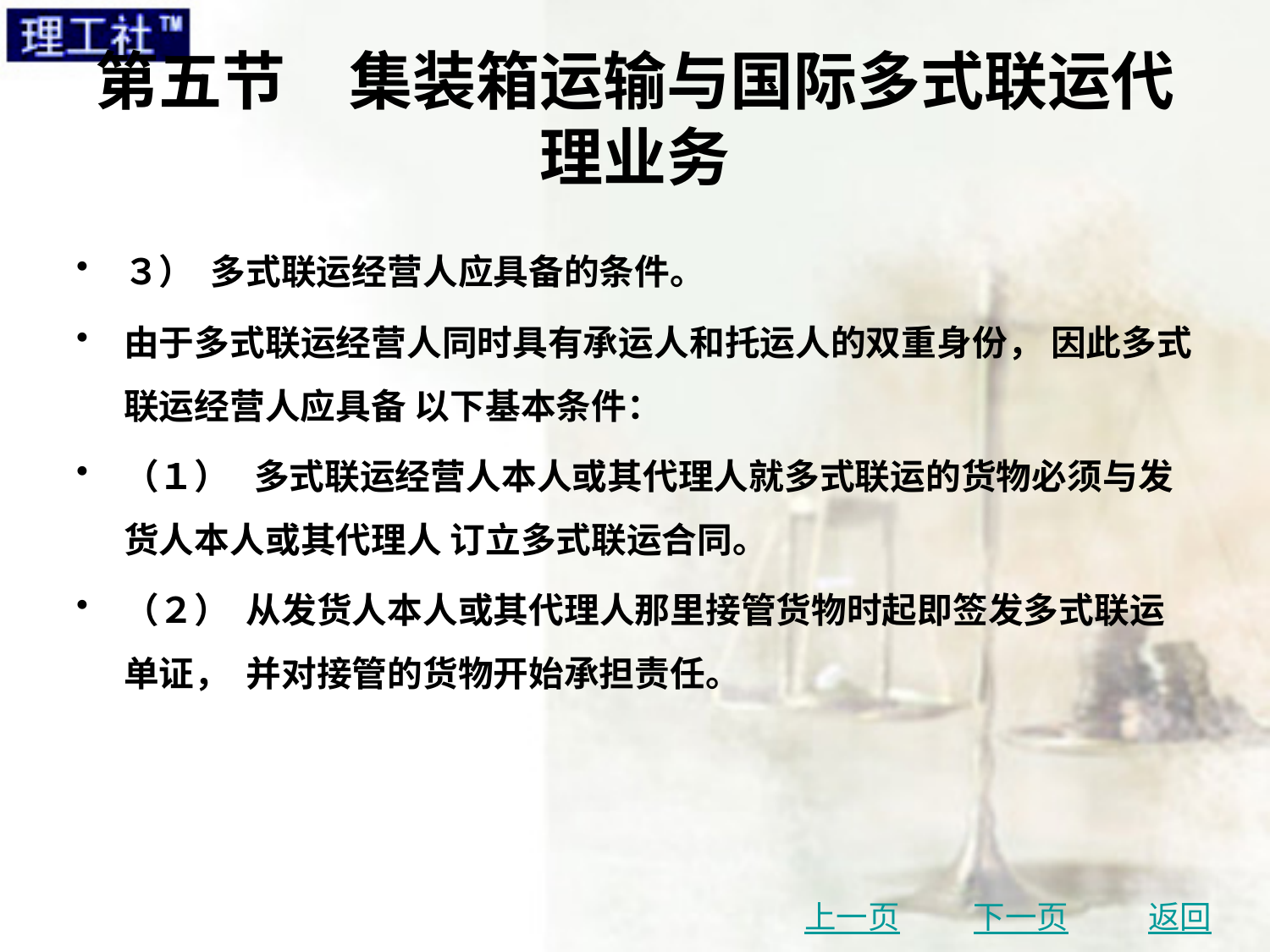

# 第五节　集装箱运输与国际多式联运代理业务
３）  多式联运经营人应具备的条件。
由于多式联运经营人同时具有承运人和托运人的双重身份， 因此多式联运经营人应具备 以下基本条件：
（１）   多式联运经营人本人或其代理人就多式联运的货物必须与发货人本人或其代理人 订立多式联运合同。
（２）  从发货人本人或其代理人那里接管货物时起即签发多式联运单证，  并对接管的货物开始承担责任。

上一页
下一页
返回